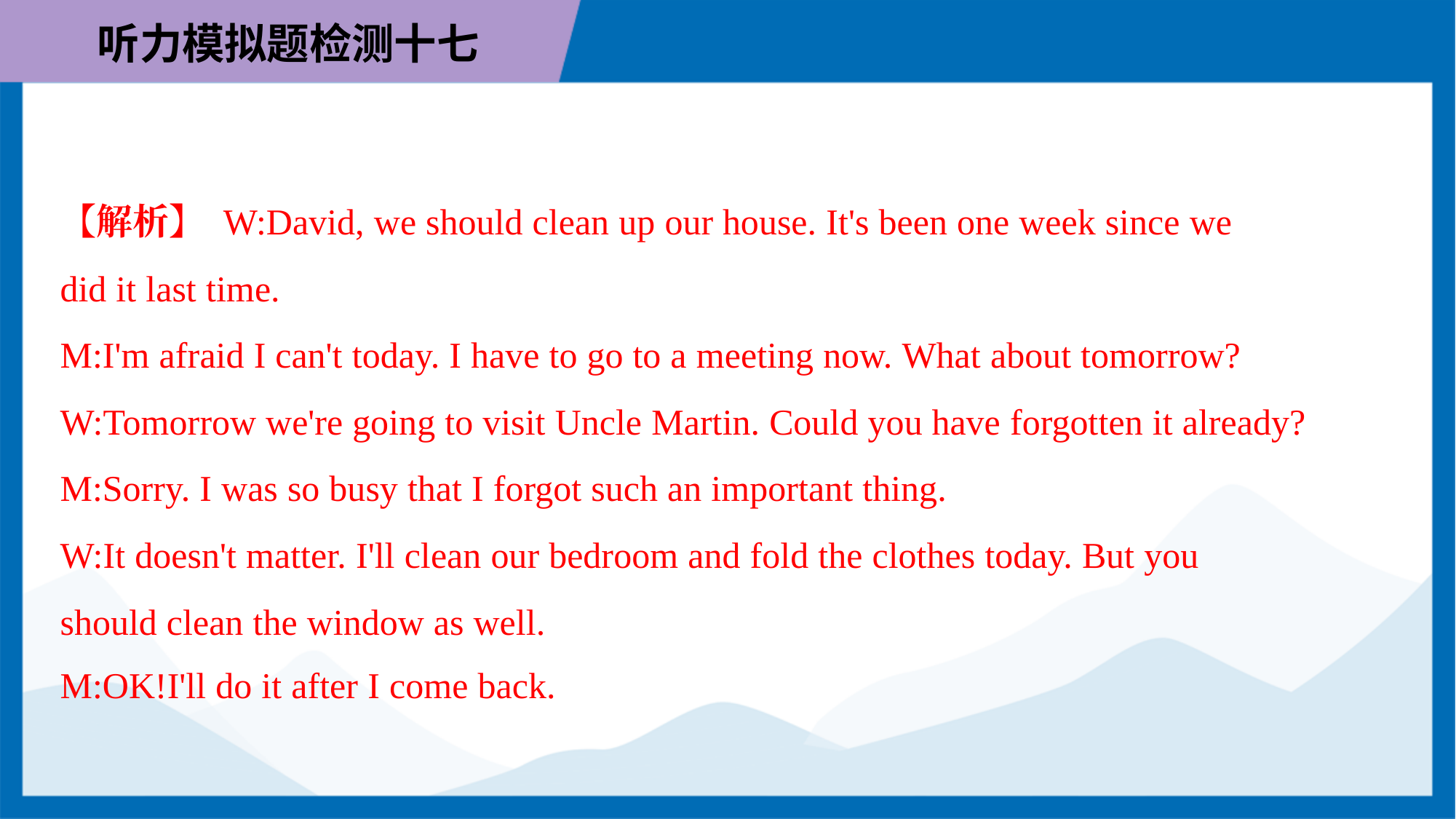

【解析】 W:David, we should clean up our house. It's been one week since we
did it last time.
M:I'm afraid I can't today. I have to go to a meeting now. What about tomorrow?
W:Tomorrow we're going to visit Uncle Martin. Could you have forgotten it already?
M:Sorry. I was so busy that I forgot such an important thing.
W:It doesn't matter. I'll clean our bedroom and fold the clothes today. But you
should clean the window as well.
M:OK!I'll do it after I come back.